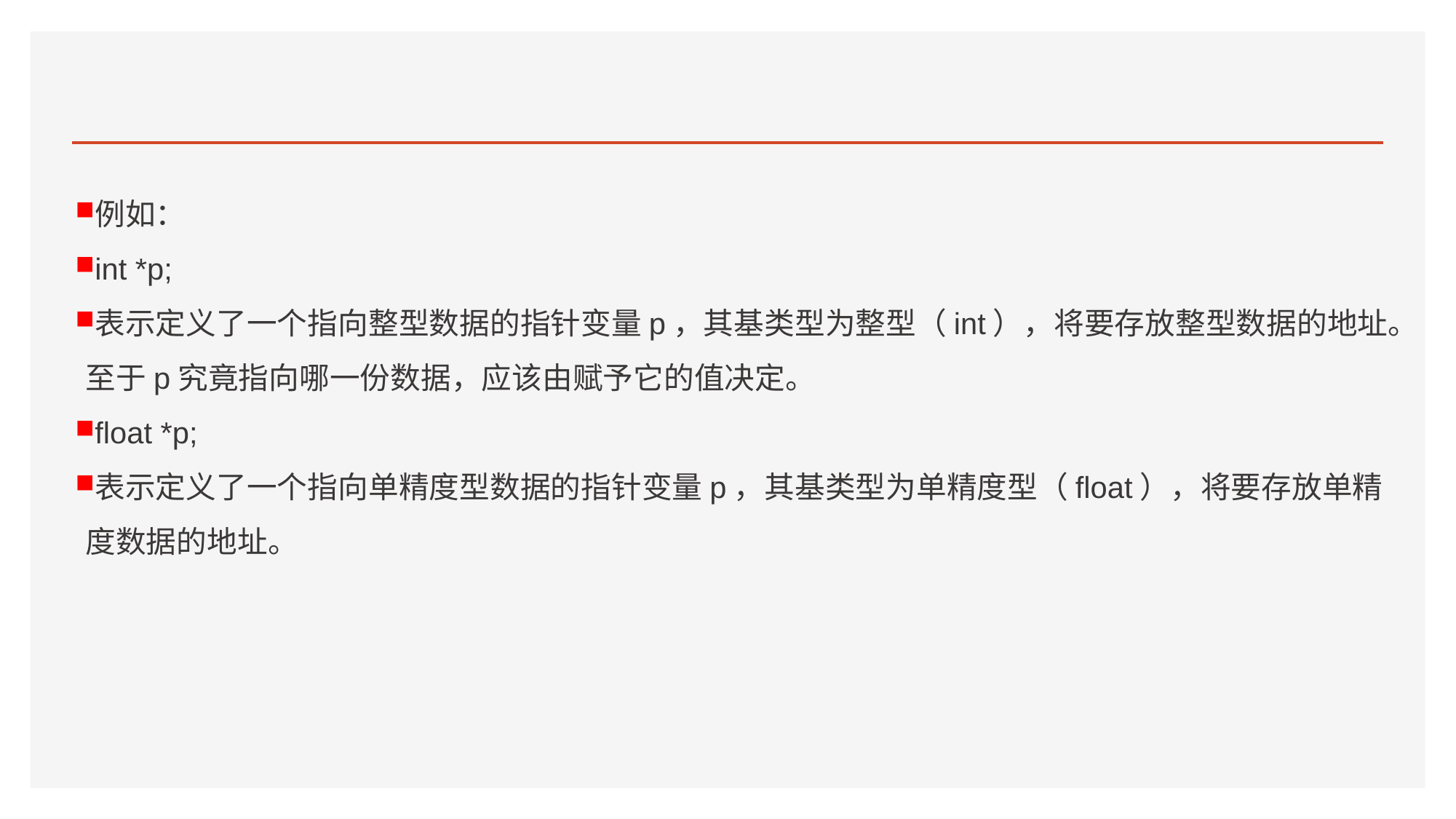

#
例如：
int *p;
表示定义了一个指向整型数据的指针变量p，其基类型为整型（int），将要存放整型数据的地址。至于p究竟指向哪一份数据，应该由赋予它的值决定。
float *p;
表示定义了一个指向单精度型数据的指针变量p，其基类型为单精度型（float），将要存放单精度数据的地址。